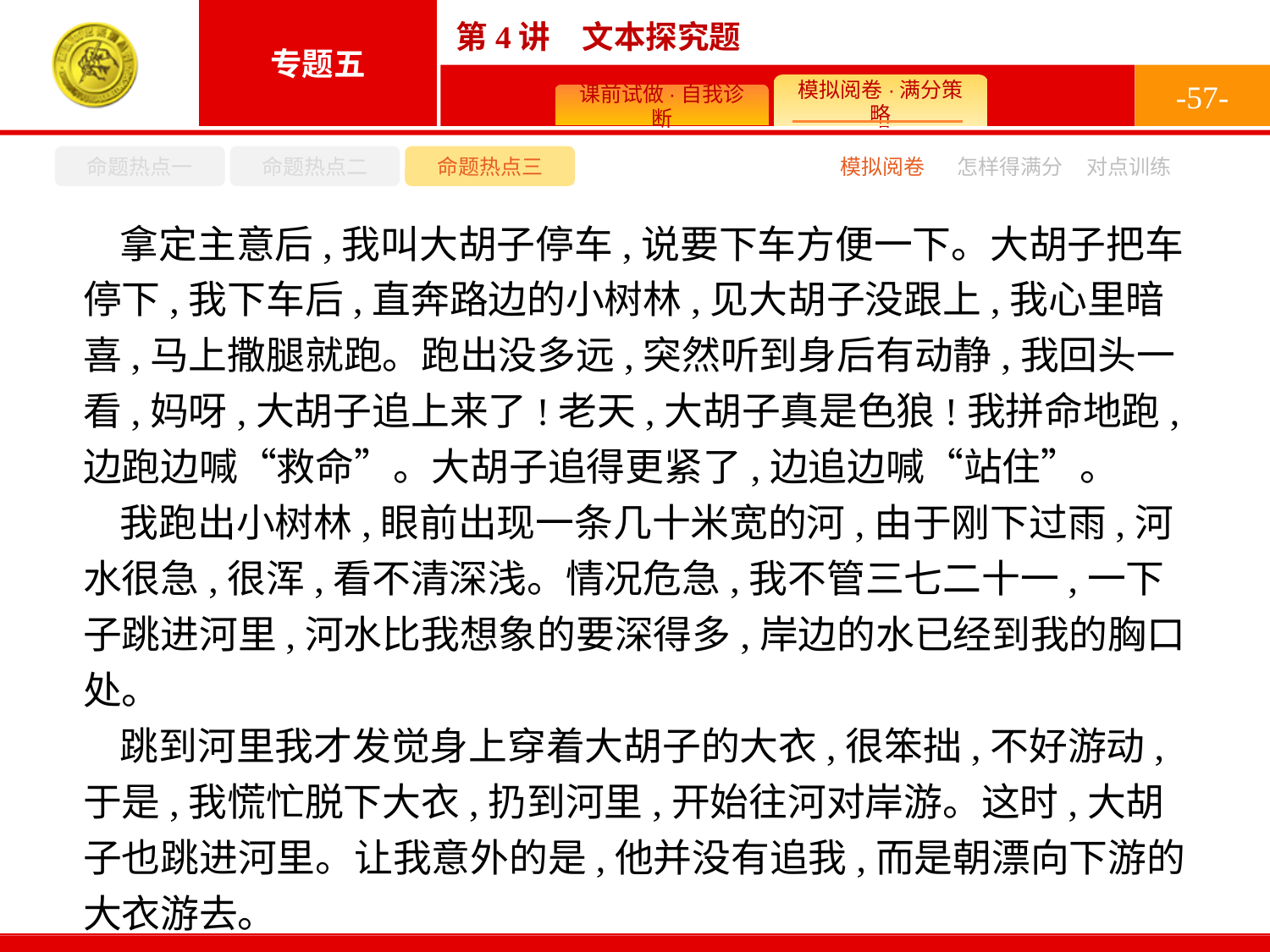

-57-
命题热点一
命题热点二
命题热点三
模拟阅卷
怎样得满分
对点训练
拿定主意后,我叫大胡子停车,说要下车方便一下。大胡子把车停下,我下车后,直奔路边的小树林,见大胡子没跟上,我心里暗喜,马上撒腿就跑。跑出没多远,突然听到身后有动静,我回头一看,妈呀,大胡子追上来了!老天,大胡子真是色狼!我拼命地跑,边跑边喊“救命”。大胡子追得更紧了,边追边喊“站住”。
我跑出小树林,眼前出现一条几十米宽的河,由于刚下过雨,河水很急,很浑,看不清深浅。情况危急,我不管三七二十一,一下子跳进河里,河水比我想象的要深得多,岸边的水已经到我的胸口处。
跳到河里我才发觉身上穿着大胡子的大衣,很笨拙,不好游动,于是,我慌忙脱下大衣,扔到河里,开始往河对岸游。这时,大胡子也跳进河里。让我意外的是,他并没有追我,而是朝漂向下游的大衣游去。